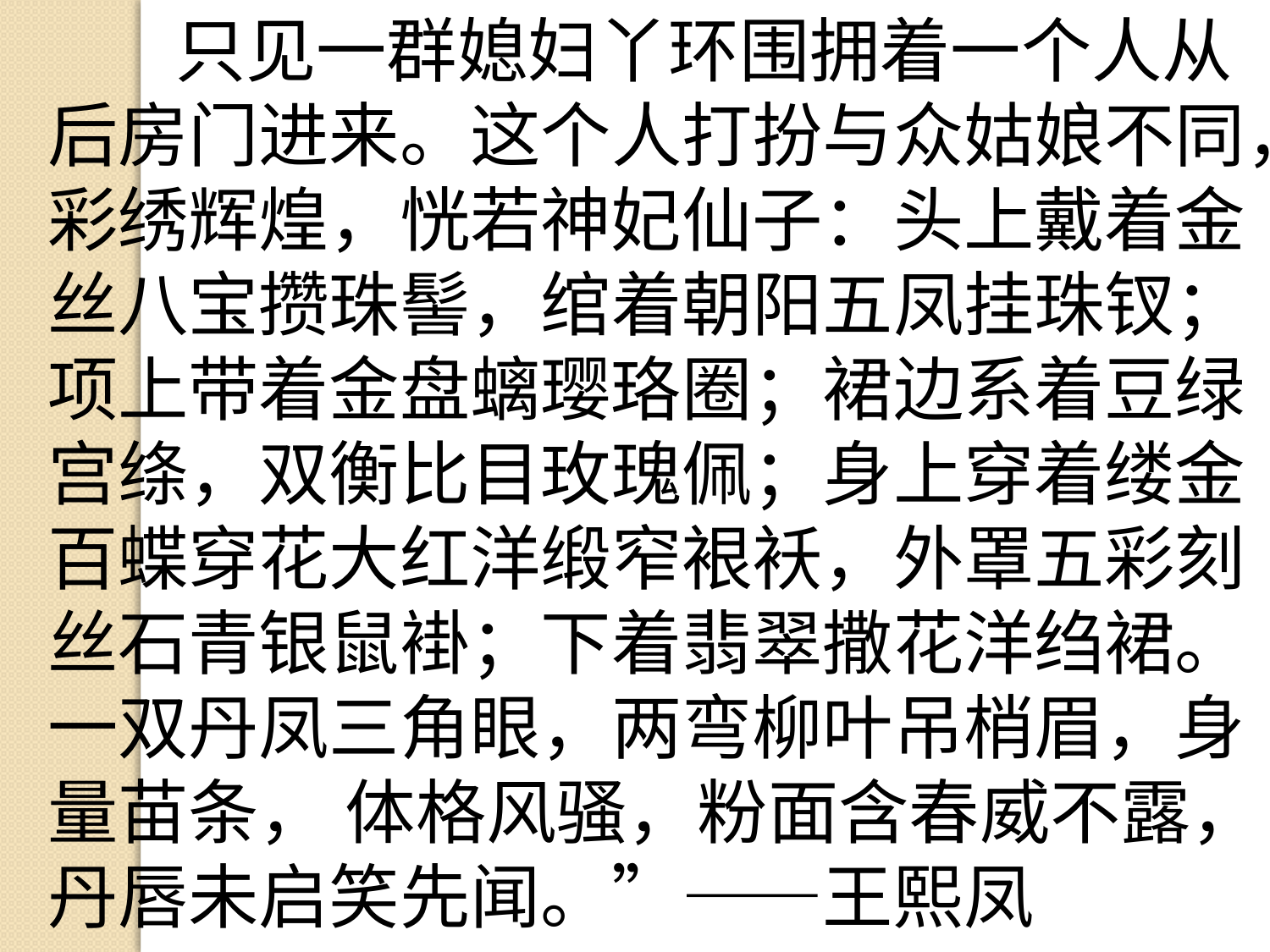

只见一群媳妇丫环围拥着一个人从后房门进来。这个人打扮与众姑娘不同，彩绣辉煌，恍若神妃仙子：头上戴着金丝八宝攒珠髻，绾着朝阳五凤挂珠钗；项上带着金盘螭璎珞圈；裙边系着豆绿宫绦，双衡比目玫瑰佩；身上穿着缕金百蝶穿花大红洋缎窄裉袄，外罩五彩刻丝石青银鼠褂；下着翡翠撒花洋绉裙。一双丹凤三角眼，两弯柳叶吊梢眉，身量苗条， 体格风骚，粉面含春威不露，丹唇未启笑先闻。”——王熙凤